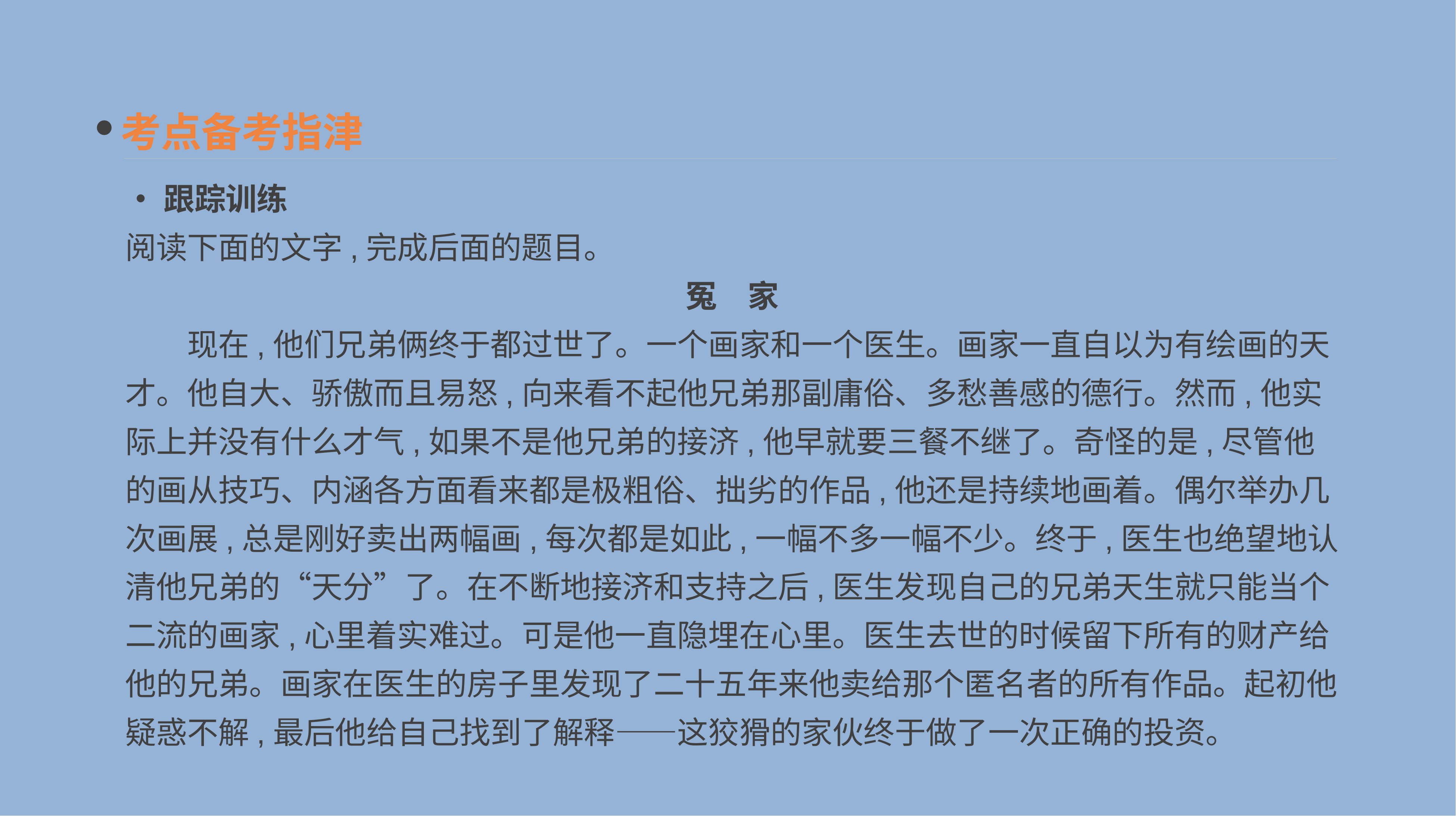

考点备考指津

•跟踪训练
阅读下面的文字,完成后面的题目。
冤　家
　　现在,他们兄弟俩终于都过世了。一个画家和一个医生。画家一直自以为有绘画的天才。他自大、骄傲而且易怒,向来看不起他兄弟那副庸俗、多愁善感的德行。然而,他实际上并没有什么才气,如果不是他兄弟的接济,他早就要三餐不继了。奇怪的是,尽管他的画从技巧、内涵各方面看来都是极粗俗、拙劣的作品,他还是持续地画着。偶尔举办几次画展,总是刚好卖出两幅画,每次都是如此,一幅不多一幅不少。终于,医生也绝望地认清他兄弟的“天分”了。在不断地接济和支持之后,医生发现自己的兄弟天生就只能当个二流的画家,心里着实难过。可是他一直隐埋在心里。医生去世的时候留下所有的财产给他的兄弟。画家在医生的房子里发现了二十五年来他卖给那个匿名者的所有作品。起初他疑惑不解,最后他给自己找到了解释——这狡猾的家伙终于做了一次正确的投资。